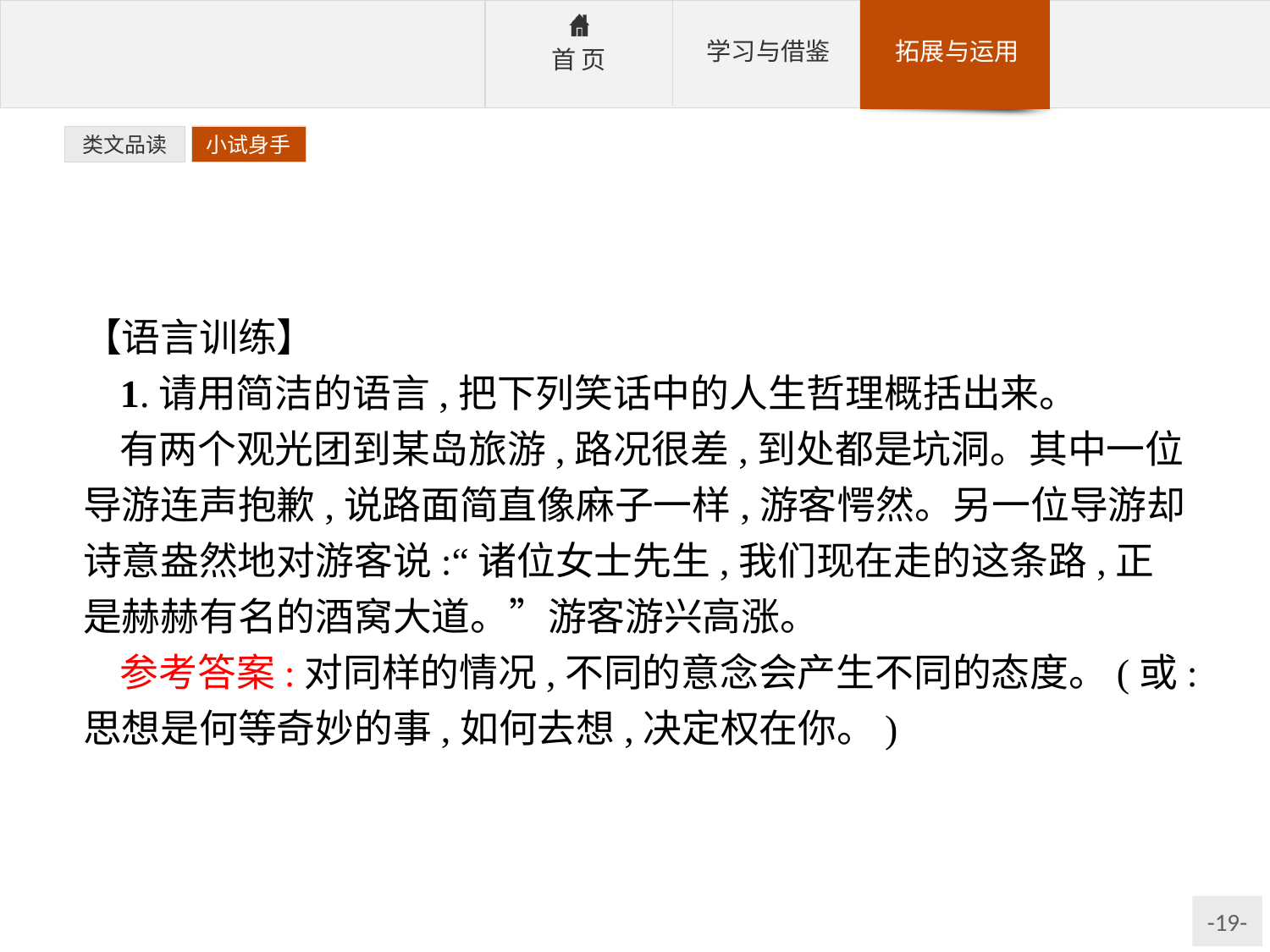

类文品读
小试身手
【语言训练】
1.请用简洁的语言,把下列笑话中的人生哲理概括出来。
有两个观光团到某岛旅游,路况很差,到处都是坑洞。其中一位导游连声抱歉,说路面简直像麻子一样,游客愕然。另一位导游却诗意盎然地对游客说:“诸位女士先生,我们现在走的这条路,正是赫赫有名的酒窝大道。”游客游兴高涨。
参考答案:对同样的情况,不同的意念会产生不同的态度。(或:思想是何等奇妙的事,如何去想,决定权在你。)